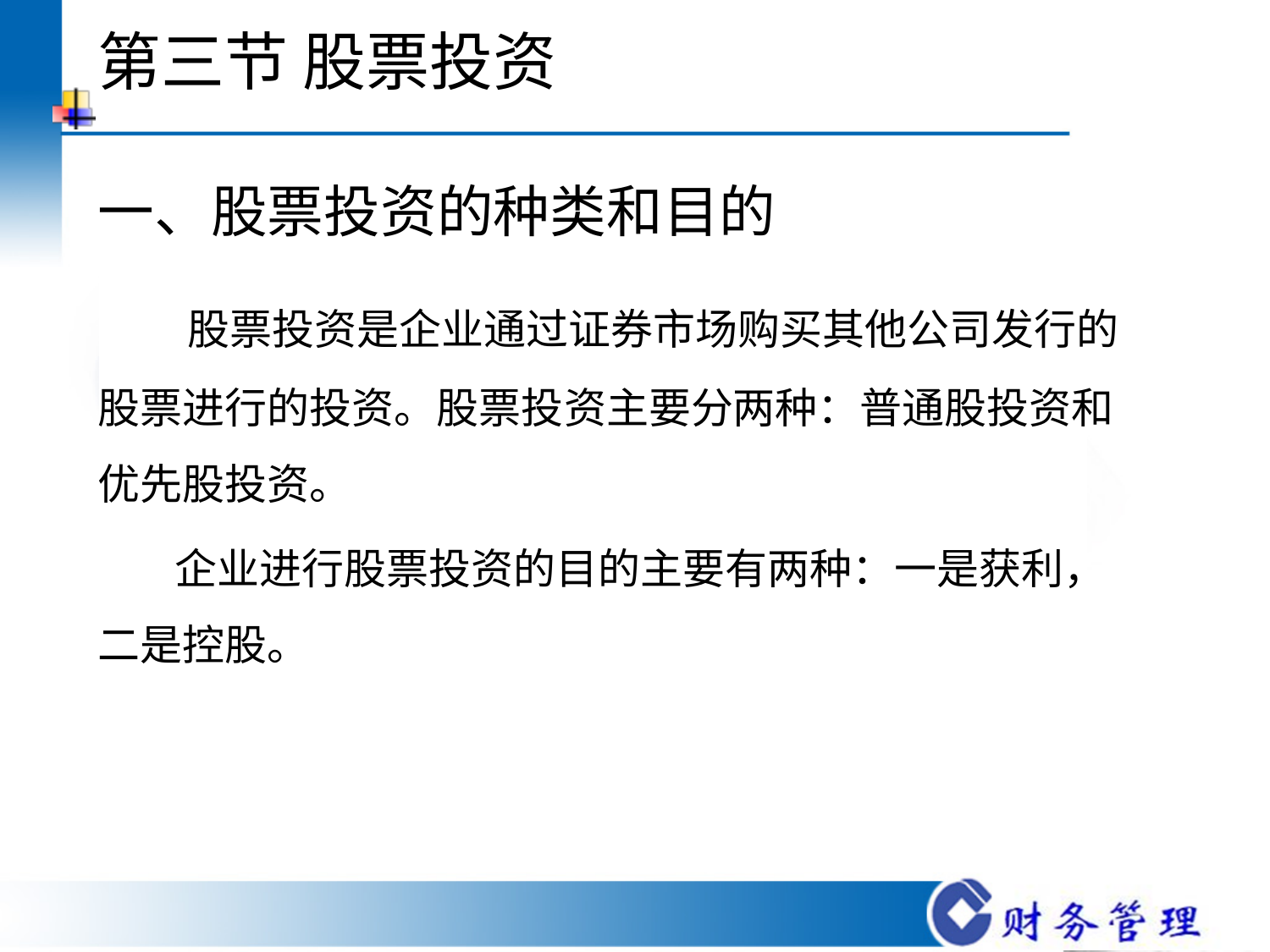

# 第三节 股票投资
一、股票投资的种类和目的
      股票投资是企业通过证券市场购买其他公司发行的股票进行的投资。股票投资主要分两种：普通股投资和优先股投资。
       企业进行股票投资的目的主要有两种：一是获利，二是控股。
25